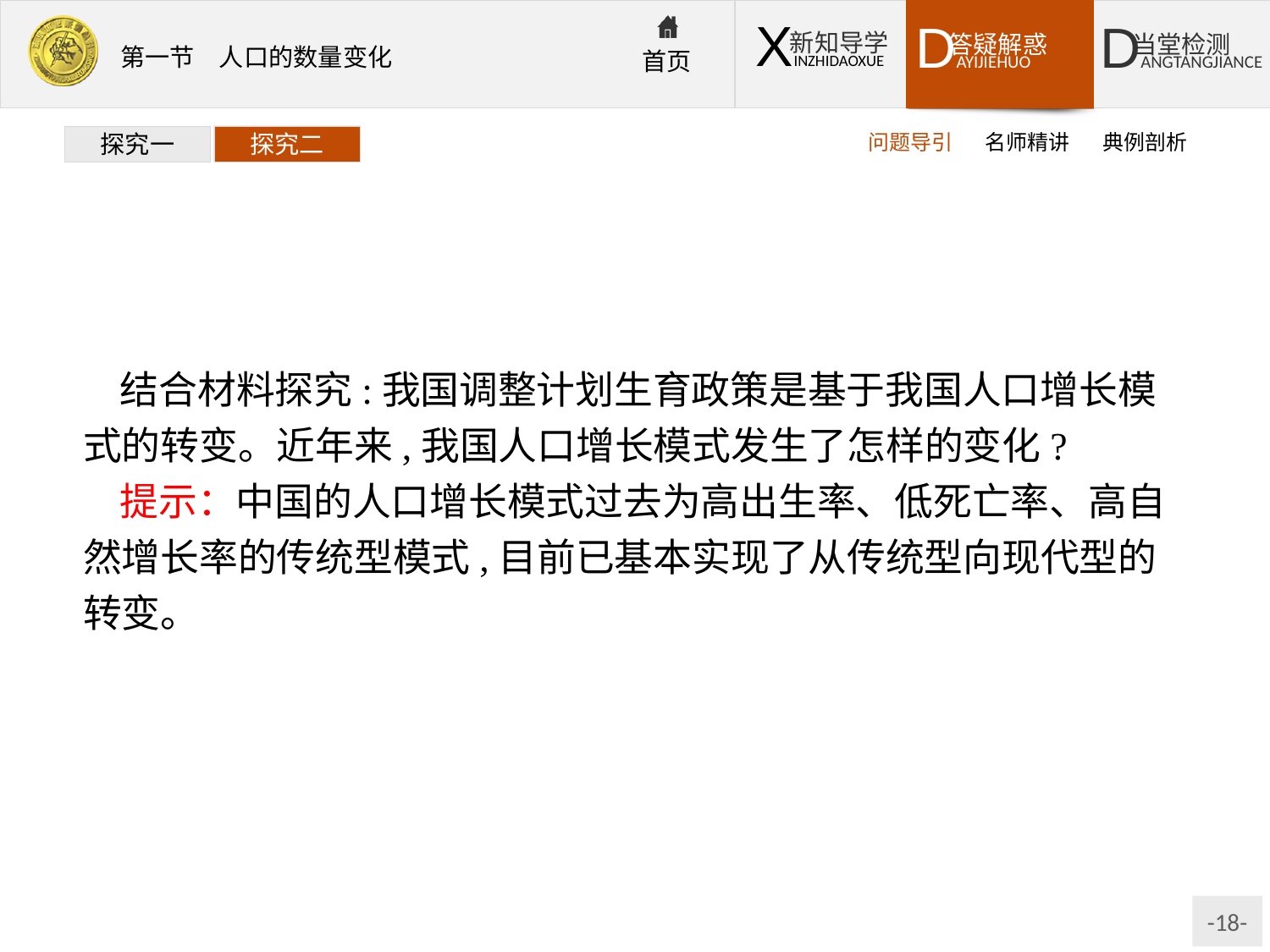

问题导引
名师精讲
典例剖析
探究一
探究二
结合材料探究:我国调整计划生育政策是基于我国人口增长模式的转变。近年来,我国人口增长模式发生了怎样的变化?
提示：中国的人口增长模式过去为高出生率、低死亡率、高自然增长率的传统型模式,目前已基本实现了从传统型向现代型的转变。